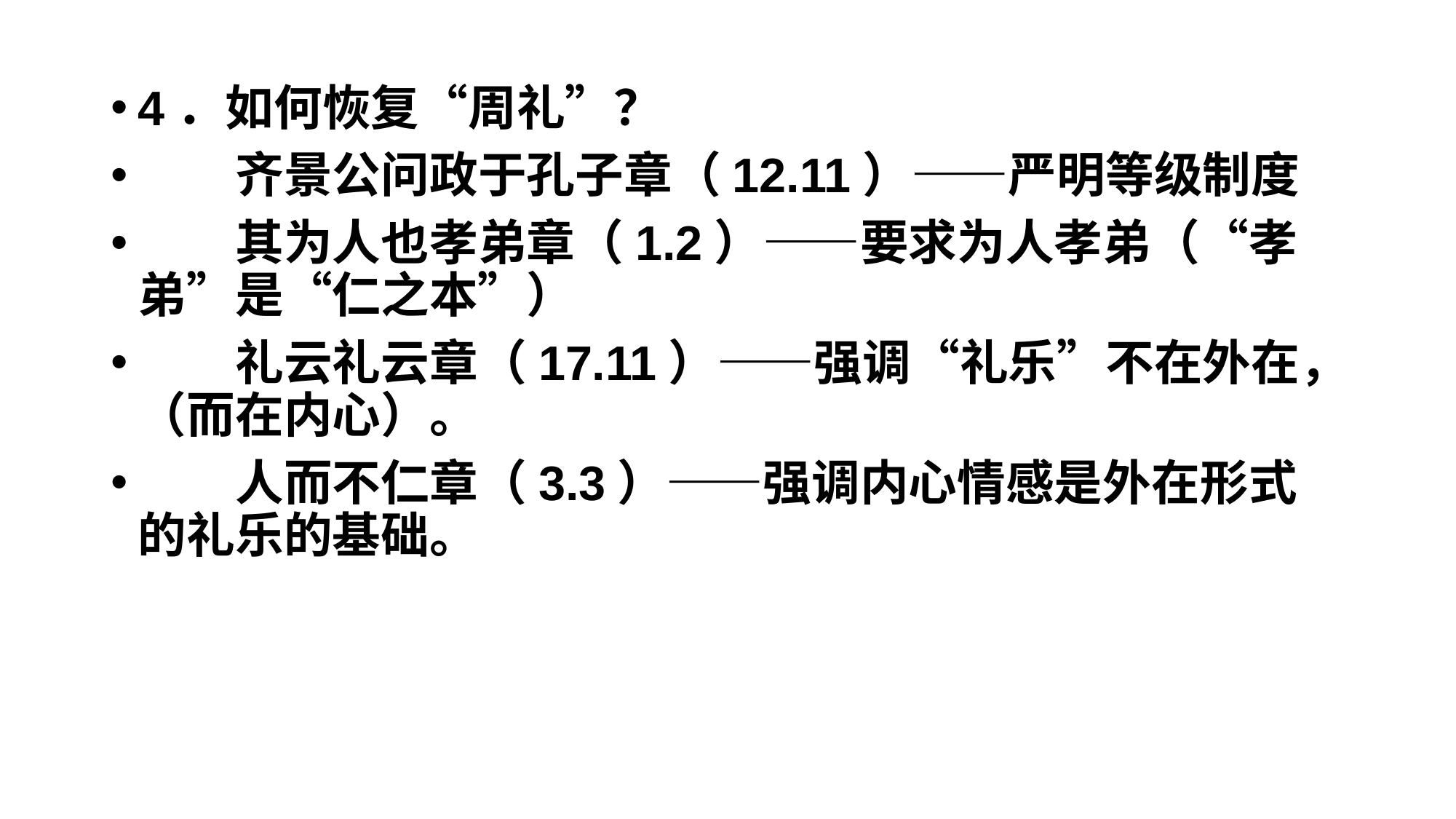

#
4．如何恢复“周礼”？
　　齐景公问政于孔子章（12.11）——严明等级制度
　　其为人也孝弟章（1.2）——要求为人孝弟（“孝弟”是“仁之本”）
　　礼云礼云章（17.11）——强调“礼乐”不在外在，（而在内心）。
　　人而不仁章（3.3）——强调内心情感是外在形式的礼乐的基础。